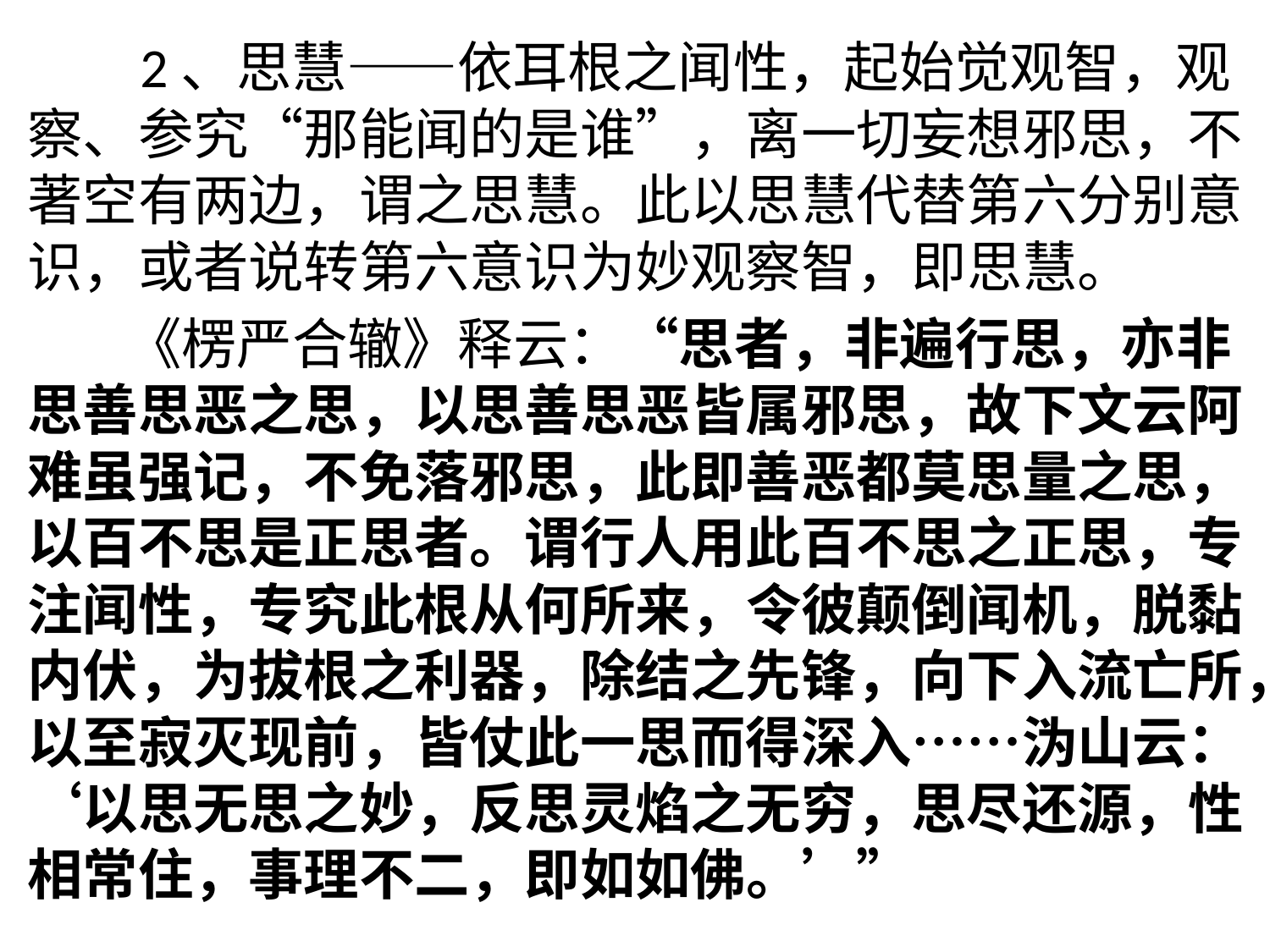

2、思慧——依耳根之闻性，起始觉观智，观察、参究“那能闻的是谁”，离一切妄想邪思，不著空有两边，谓之思慧。此以思慧代替第六分别意识，或者说转第六意识为妙观察智，即思慧。
       《楞严合辙》释云：“思者，非遍行思，亦非思善思恶之思，以思善思恶皆属邪思，故下文云阿难虽强记，不免落邪思，此即善恶都莫思量之思，以百不思是正思者。谓行人用此百不思之正思，专注闻性，专究此根从何所来，令彼颠倒闻机，脱黏内伏，为拔根之利器，除结之先锋，向下入流亡所，以至寂灭现前，皆仗此一思而得深入……沩山云：‘以思无思之妙，反思灵焰之无穷，思尽还源，性相常住，事理不二，即如如佛。’”